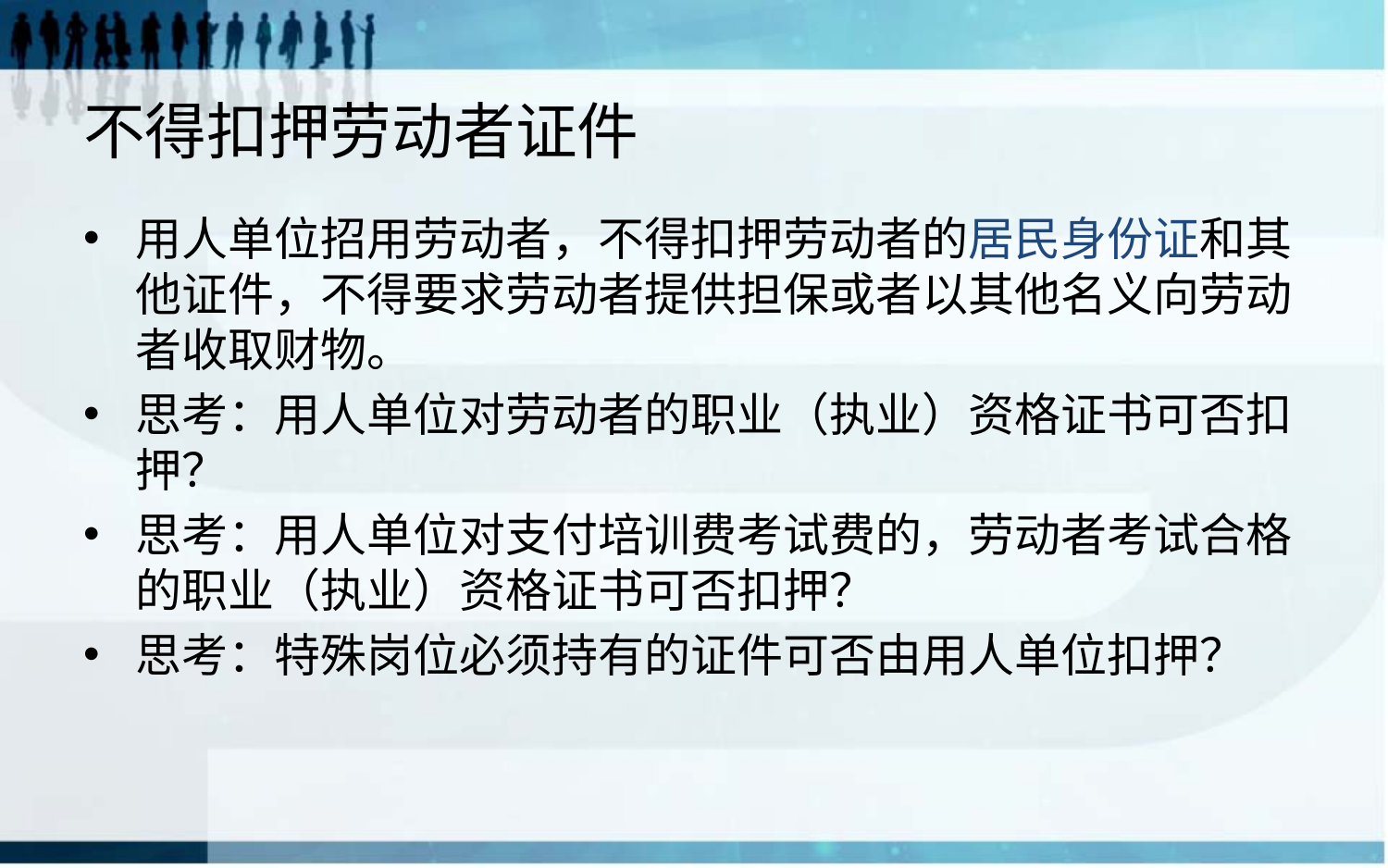

# 不得扣押劳动者证件
用人单位招用劳动者，不得扣押劳动者的居民身份证和其他证件，不得要求劳动者提供担保或者以其他名义向劳动者收取财物。
思考：用人单位对劳动者的职业（执业）资格证书可否扣押？
思考：用人单位对支付培训费考试费的，劳动者考试合格的职业（执业）资格证书可否扣押？
思考：特殊岗位必须持有的证件可否由用人单位扣押？